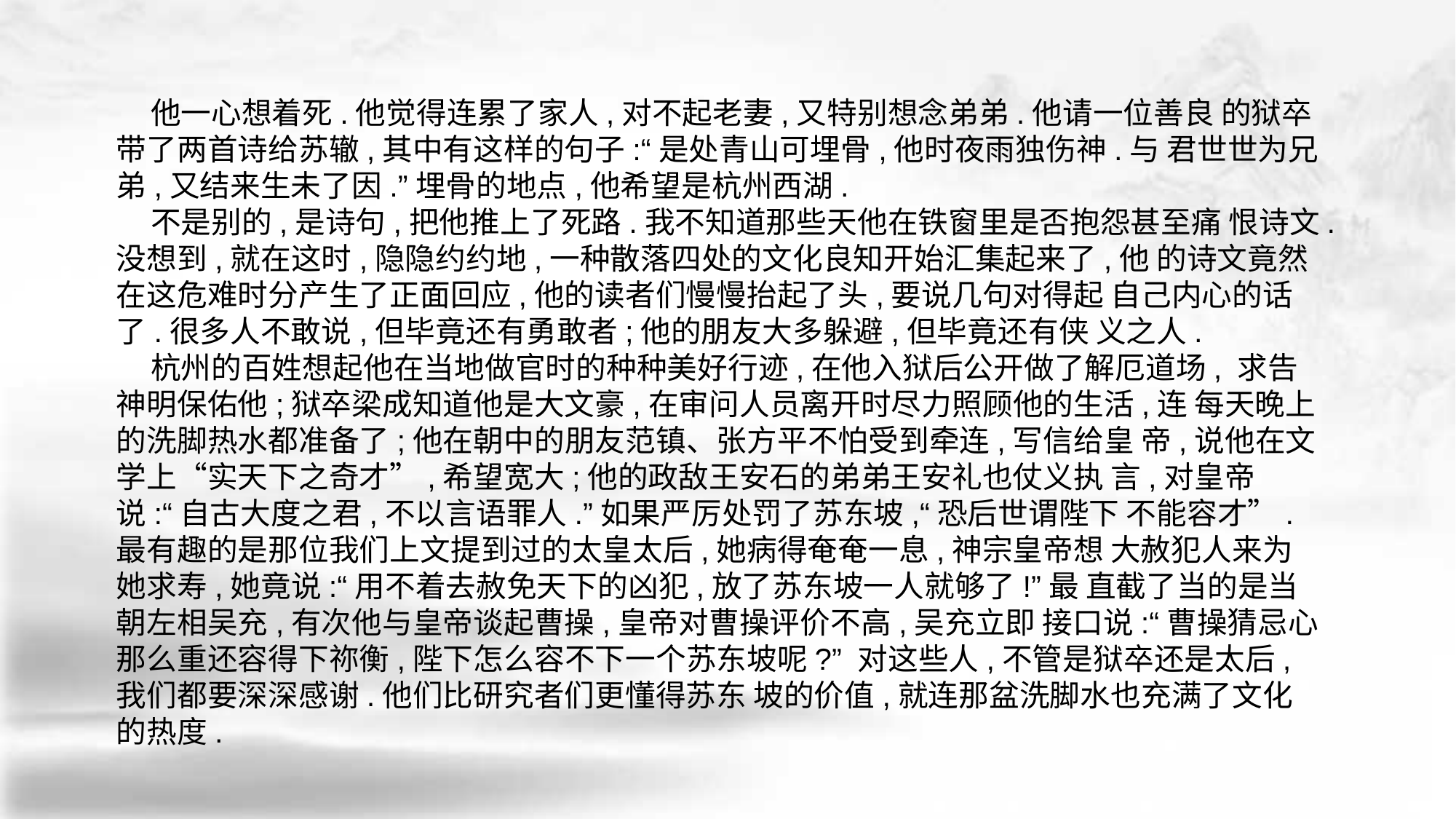

他一心想着死.他觉得连累了家人,对不起老妻,又特别想念弟弟.他请一位善良 的狱卒带了两首诗给苏辙,其中有这样的句子:“是处青山可埋骨,他时夜雨独伤神.与 君世世为兄弟,又结来生未了因.”埋骨的地点,他希望是杭州西湖.
    不是别的,是诗句,把他推上了死路.我不知道那些天他在铁窗里是否抱怨甚至痛 恨诗文.没想到,就在这时,隐隐约约地,一种散落四处的文化良知开始汇集起来了,他 的诗文竟然在这危难时分产生了正面回应,他的读者们慢慢抬起了头,要说几句对得起 自己内心的话了.很多人不敢说,但毕竟还有勇敢者;他的朋友大多躲避,但毕竟还有侠 义之人.
    杭州的百姓想起他在当地做官时的种种美好行迹,在他入狱后公开做了解厄道场, 求告神明保佑他;狱卒梁成知道他是大文豪,在审问人员离开时尽力照顾他的生活,连 每天晚上的洗脚热水都准备了;他在朝中的朋友范镇、张方平不怕受到牵连,写信给皇 帝,说他在文学上“实天下之奇才”,希望宽大;他的政敌王安石的弟弟王安礼也仗义执 言,对皇帝说:“自古大度之君,不以言语罪人.”如果严厉处罚了苏东坡,“恐后世谓陛下 不能容才”.最有趣的是那位我们上文提到过的太皇太后,她病得奄奄一息,神宗皇帝想 大赦犯人来为她求寿,她竟说:“用不着去赦免天下的凶犯,放了苏东坡一人就够了!”最 直截了当的是当朝左相吴充,有次他与皇帝谈起曹操,皇帝对曹操评价不高,吴充立即 接口说:“曹操猜忌心那么重还容得下祢衡,陛下怎么容不下一个苏东坡呢?” 对这些人,不管是狱卒还是太后,我们都要深深感谢.他们比研究者们更懂得苏东 坡的价值,就连那盆洗脚水也充满了文化的热度.